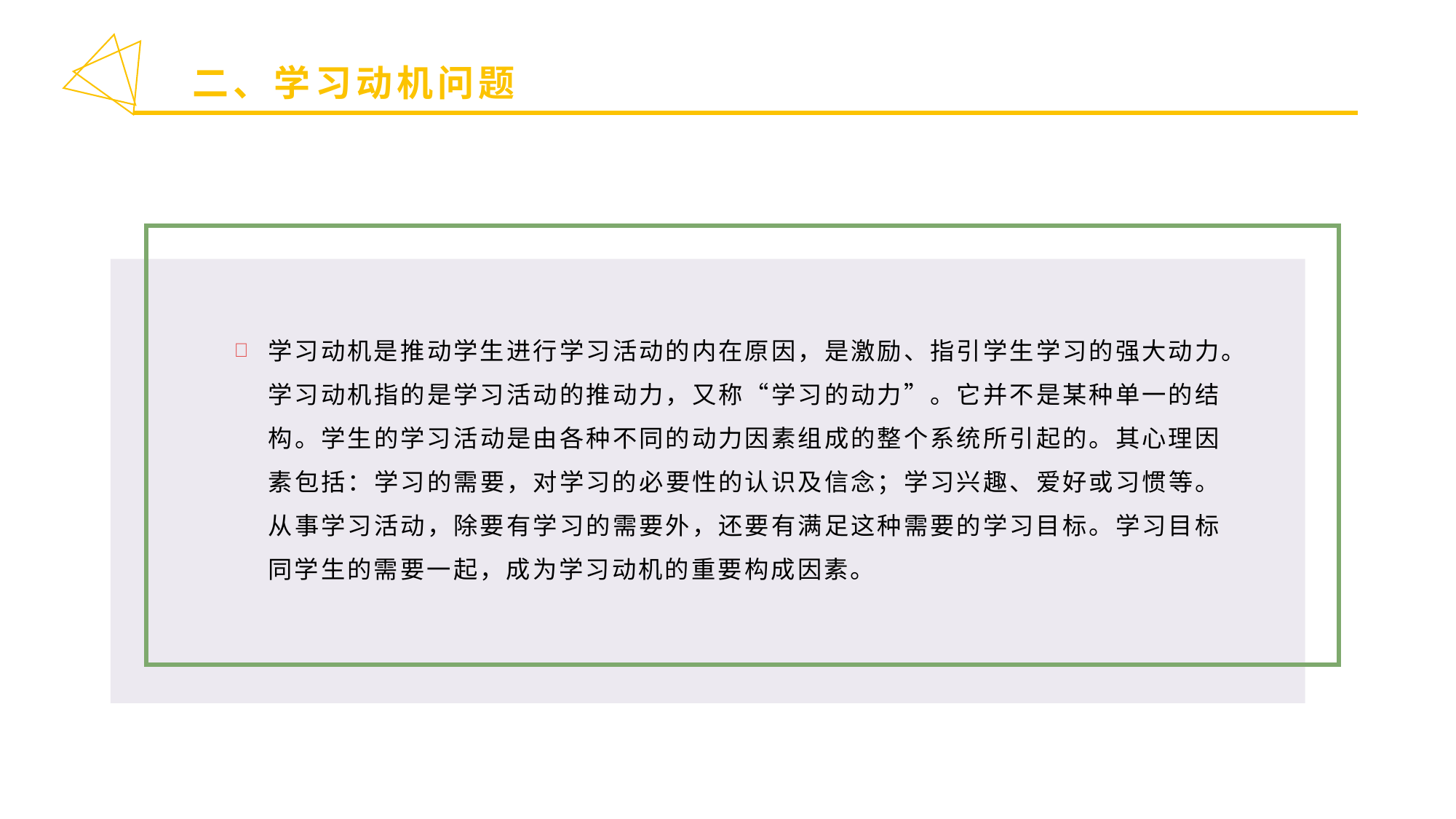

二、学习动机问题

学习动机是推动学生进行学习活动的内在原因，是激励、指引学生学习的强大动力。学习动机指的是学习活动的推动力，又称“学习的动力”。它并不是某种单一的结构。学生的学习活动是由各种不同的动力因素组成的整个系统所引起的。其心理因素包括：学习的需要，对学习的必要性的认识及信念；学习兴趣、爱好或习惯等。从事学习活动，除要有学习的需要外，还要有满足这种需要的学习目标。学习目标同学生的需要一起，成为学习动机的重要构成因素。